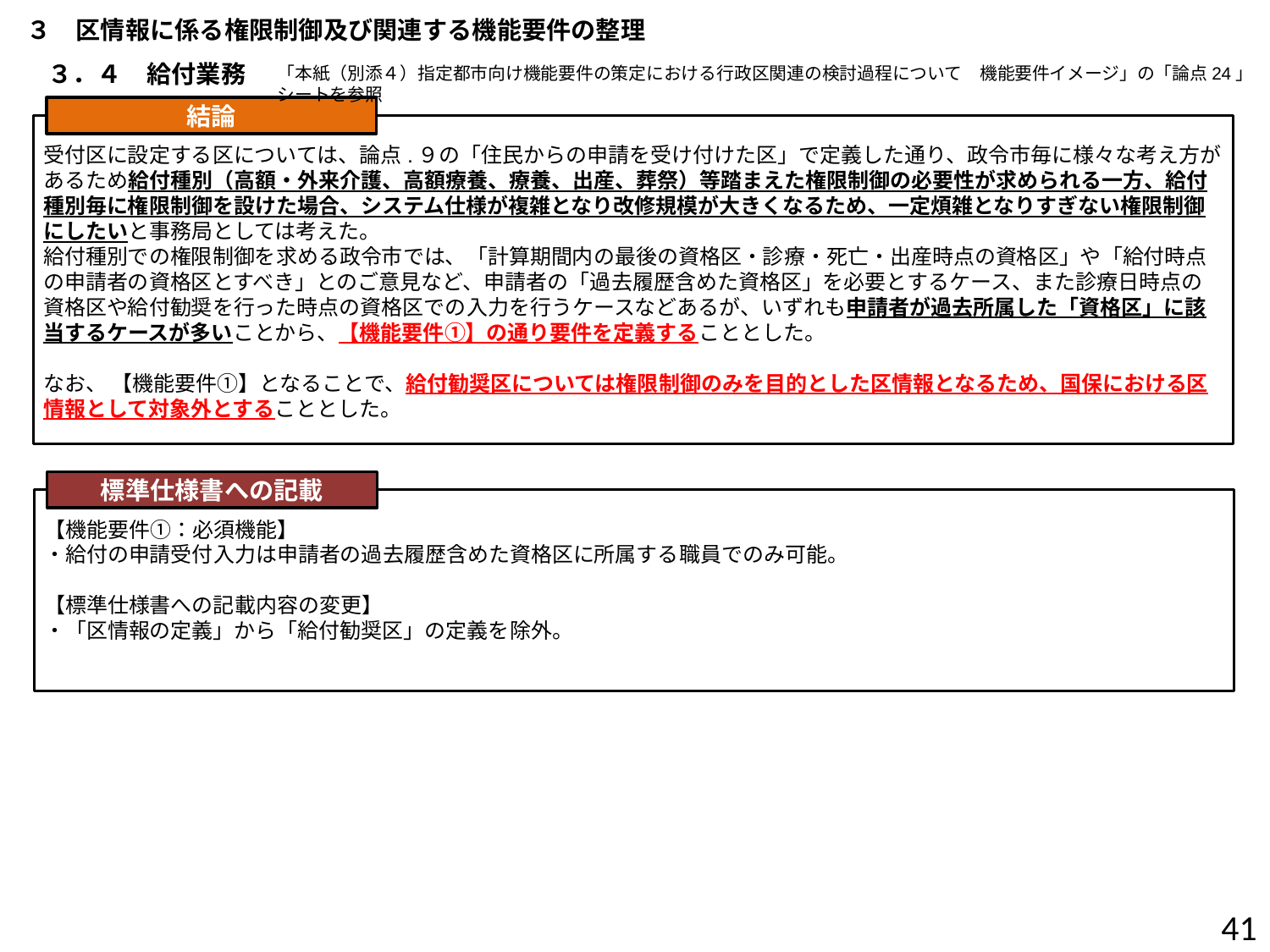

３　区情報に係る権限制御及び関連する機能要件の整理
３．４　給付業務
「本紙（別添４）指定都市向け機能要件の策定における行政区関連の検討過程について　機能要件イメージ」の「論点24」シートを参照
結論

受付区に設定する区については、論点.９の「住民からの申請を受け付けた区」で定義した通り、政令市毎に様々な考え方があるため給付種別（高額・外来介護、高額療養、療養、出産、葬祭）等踏まえた権限制御の必要性が求められる一方、給付種別毎に権限制御を設けた場合、システム仕様が複雑となり改修規模が大きくなるため、一定煩雑となりすぎない権限制御にしたいと事務局としては考えた。
給付種別での権限制御を求める政令市では、「計算期間内の最後の資格区・診療・死亡・出産時点の資格区」や「給付時点の申請者の資格区とすべき」とのご意見など、申請者の「過去履歴含めた資格区」を必要とするケース、また診療日時点の資格区や給付勧奨を行った時点の資格区での入力を行うケースなどあるが、いずれも申請者が過去所属した「資格区」に該当するケースが多いことから、【機能要件①】の通り要件を定義することとした。

なお、 【機能要件①】となることで、給付勧奨区については権限制御のみを目的とした区情報となるため、国保における区情報として対象外とすることとした。
標準仕様書への記載

【機能要件①：必須機能】
・給付の申請受付入力は申請者の過去履歴含めた資格区に所属する職員でのみ可能。

【標準仕様書への記載内容の変更】
・「区情報の定義」から「給付勧奨区」の定義を除外。
41